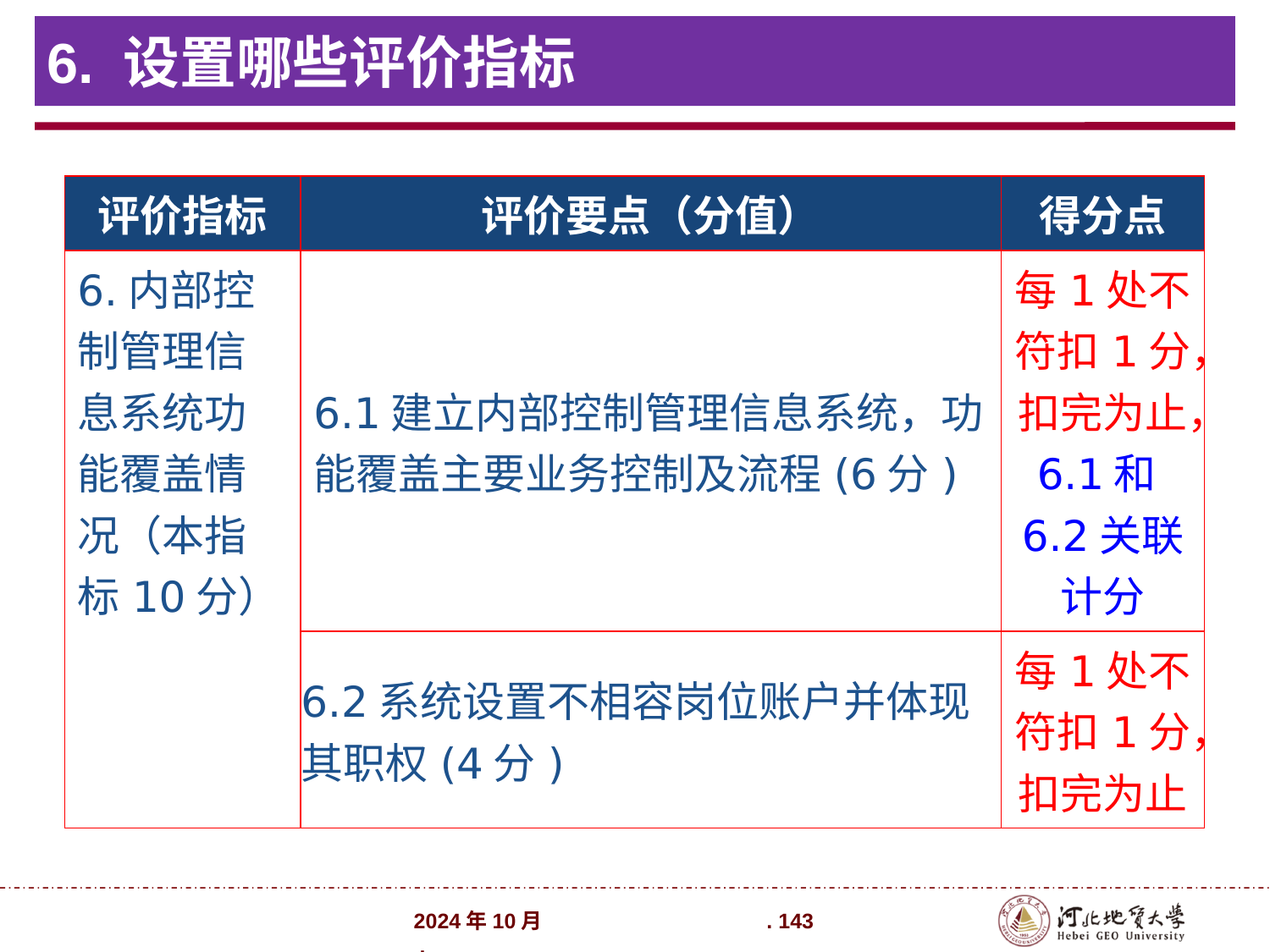

# 6. 设置哪些评价指标
| 评价指标 | 评价要点（分值） | 得分点 |
| --- | --- | --- |
| 6.内部控制管理信息系统功能覆盖情况（本指标10分） | 6.1建立内部控制管理信息系统，功能覆盖主要业务控制及流程(6分) | 每1处不符扣1分，扣完为止，6.1和6.2关联计分 |
|  | 6.2系统设置不相容岗位账户并体现其职权(4分) | 每1处不符扣1分，扣完为止 |
2024年10月                                             . 143 .